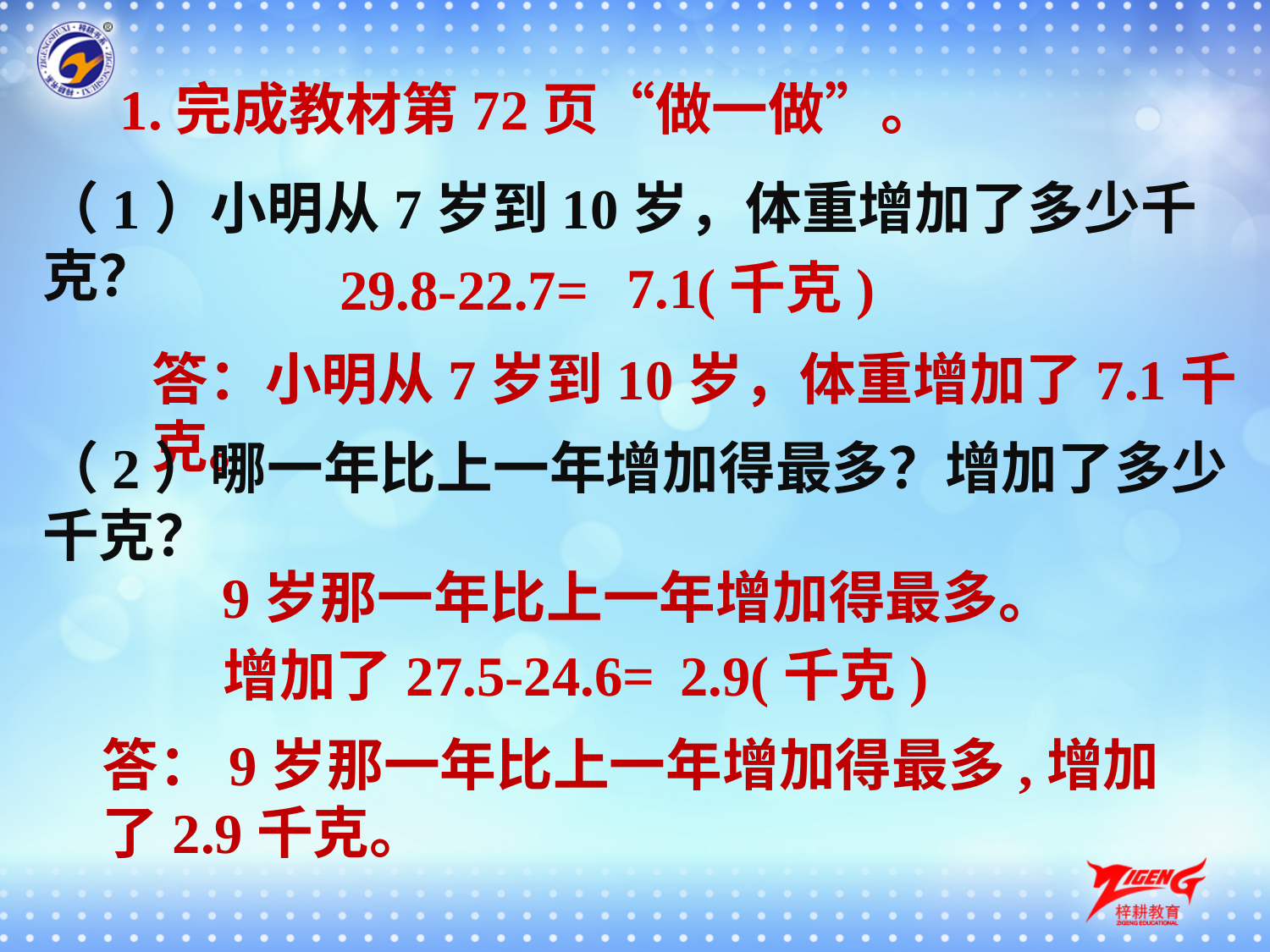

1.完成教材第72页“做一做”。
（1）小明从7岁到10岁，体重增加了多少千克？
7.1(千克)
29.8-22.7=
答：小明从7岁到10岁，体重增加了7.1千克。
（2）哪一年比上一年增加得最多？增加了多少千克？
9岁那一年比上一年增加得最多。
增加了27.5-24.6=
2.9(千克)
答：9岁那一年比上一年增加得最多,增加了2.9千克。